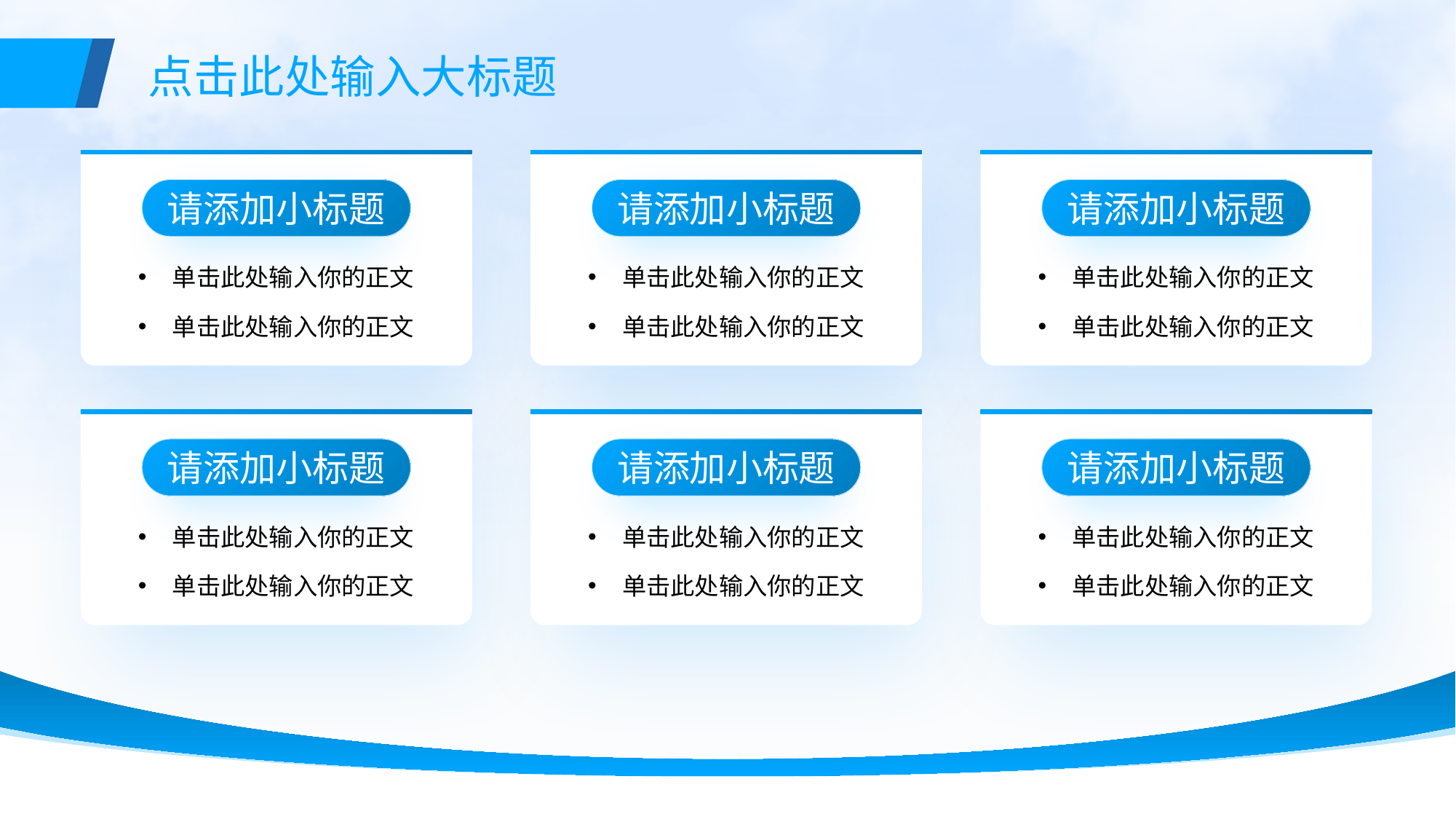

点击此处输入大标题

请添加小标题

请添加小标题

请添加小标题
单击此处输入你的正文
单击此处输入你的正文
单击此处输入你的正文
单击此处输入你的正文
单击此处输入你的正文
单击此处输入你的正文

请添加小标题

请添加小标题

请添加小标题
单击此处输入你的正文
单击此处输入你的正文
单击此处输入你的正文
单击此处输入你的正文
单击此处输入你的正文
单击此处输入你的正文